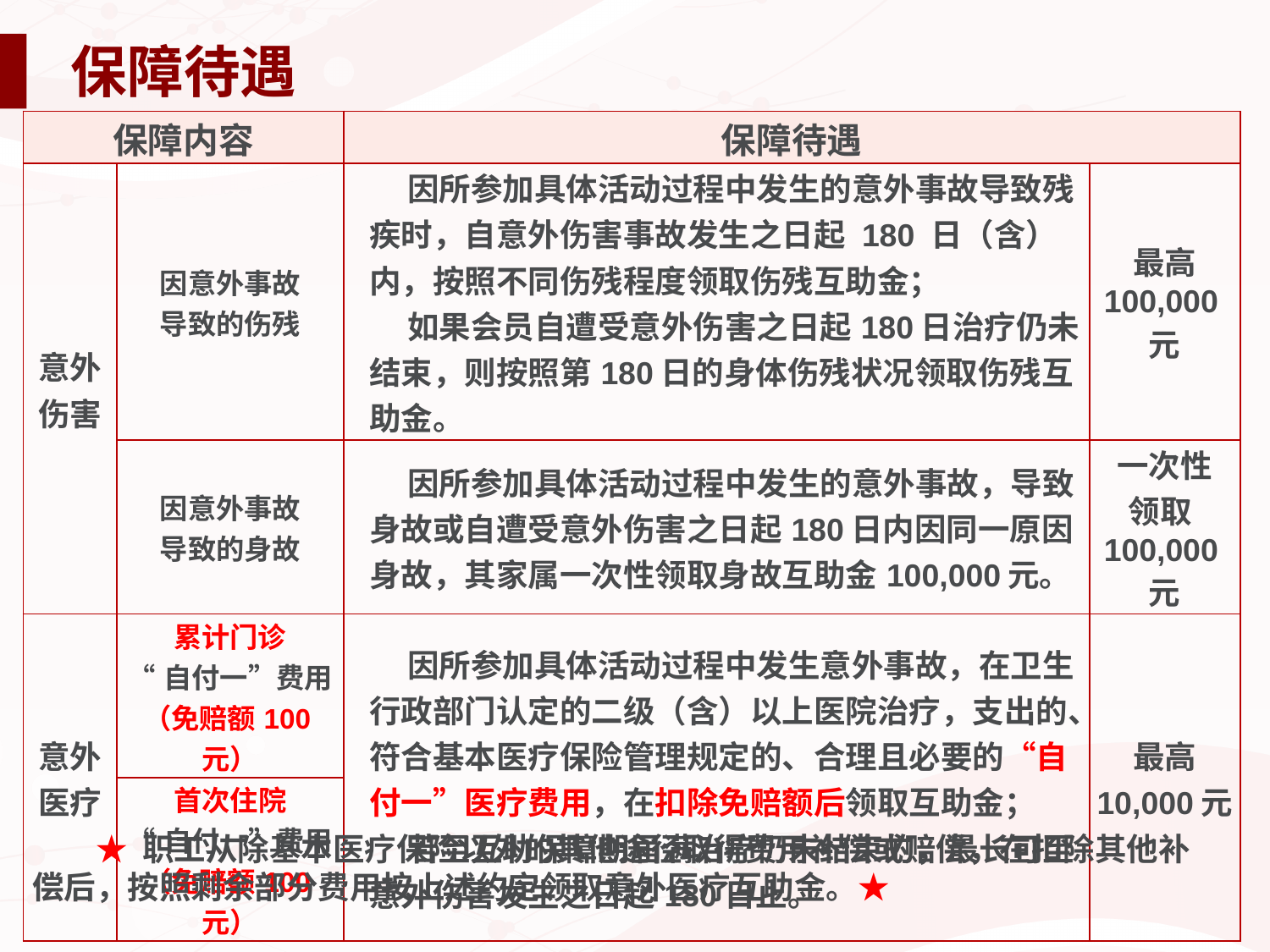

# 保障待遇
| 保障内容 |  | 保障待遇 |  |
| --- | --- | --- | --- |
| 意外 伤害 | 因意外事故 导致的伤残 | 因所参加具体活动过程中发生的意外事故导致残疾时，自意外伤害事故发生之日起 180 日（含）内，按照不同伤残程度领取伤残互助金； 如果会员自遭受意外伤害之日起180日治疗仍未结束，则按照第180日的身体伤残状况领取伤残互助金。 | 最高 100,000元 |
|  | 因意外事故 导致的身故 | 因所参加具体活动过程中发生的意外事故，导致身故或自遭受意外伤害之日起180日内因同一原因身故，其家属一次性领取身故互助金100,000元。 | 一次性 领取100,000元 |
| 意外 医疗 | 累计门诊 “自付一”费用（免赔额100元） | 因所参加具体活动过程中发生意外事故，在卫生行政部门认定的二级（含）以上医院治疗，支出的、符合基本医疗保险管理规定的、合理且必要的“自付一”医疗费用，在扣除免赔额后领取互助金； 若至互助保障期届满治疗仍未结束的，最长可至意外伤害发生之日起180日止。 | 最高 10,000元 |
|  | 首次住院 “自付一”费用（免赔额100元） |  |  |
★ 职工从除基本医疗保险以外的其他途径取得费用补偿或赔偿，在扣除其他补偿后，按照剩余部分费用按上述约定领取意外医疗互助金。★